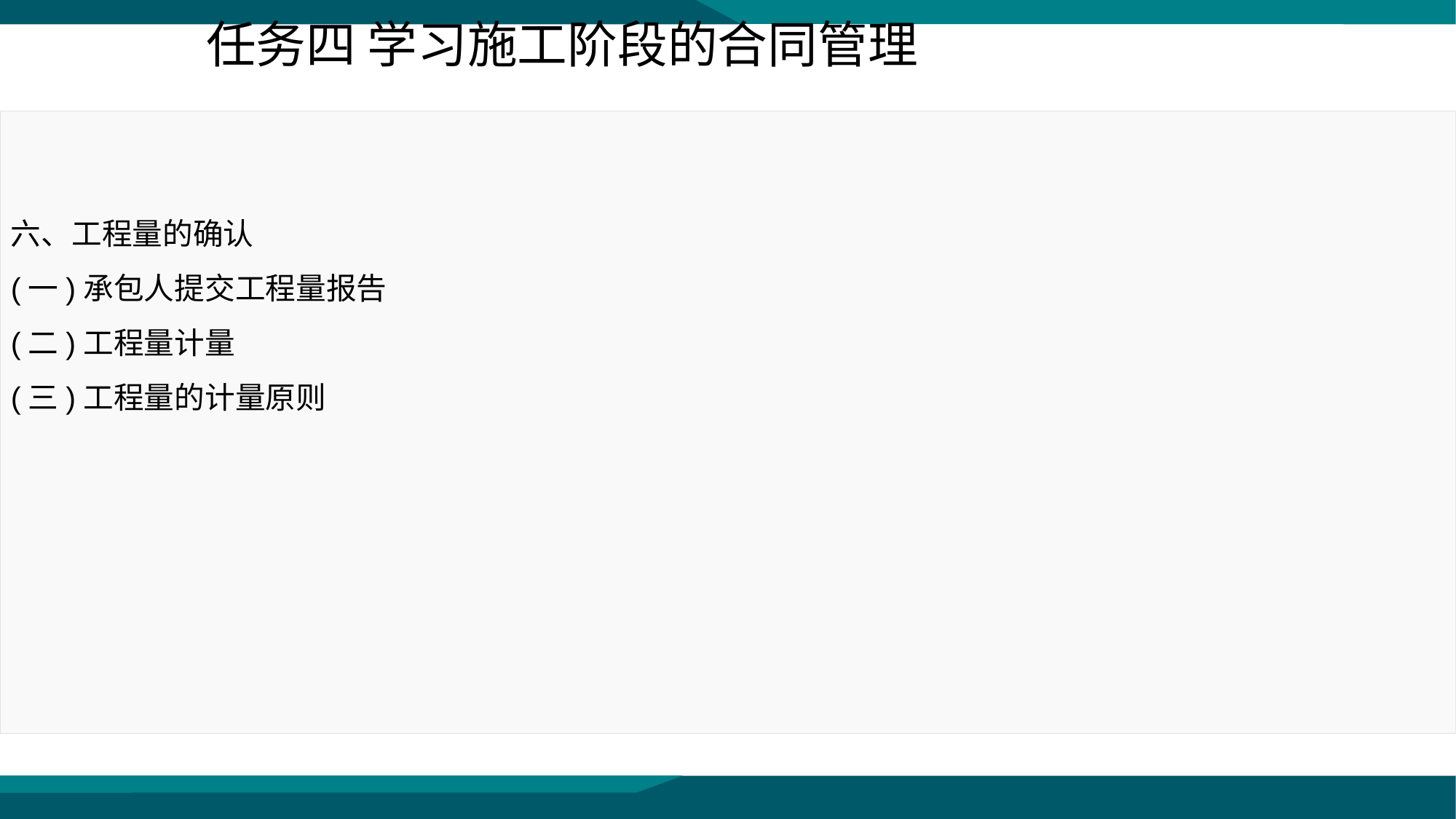

任务四 学习施工阶段的合同管理
六、工程量的确认
(一)承包人提交工程量报告
(二)工程量计量
(三)工程量的计量原则